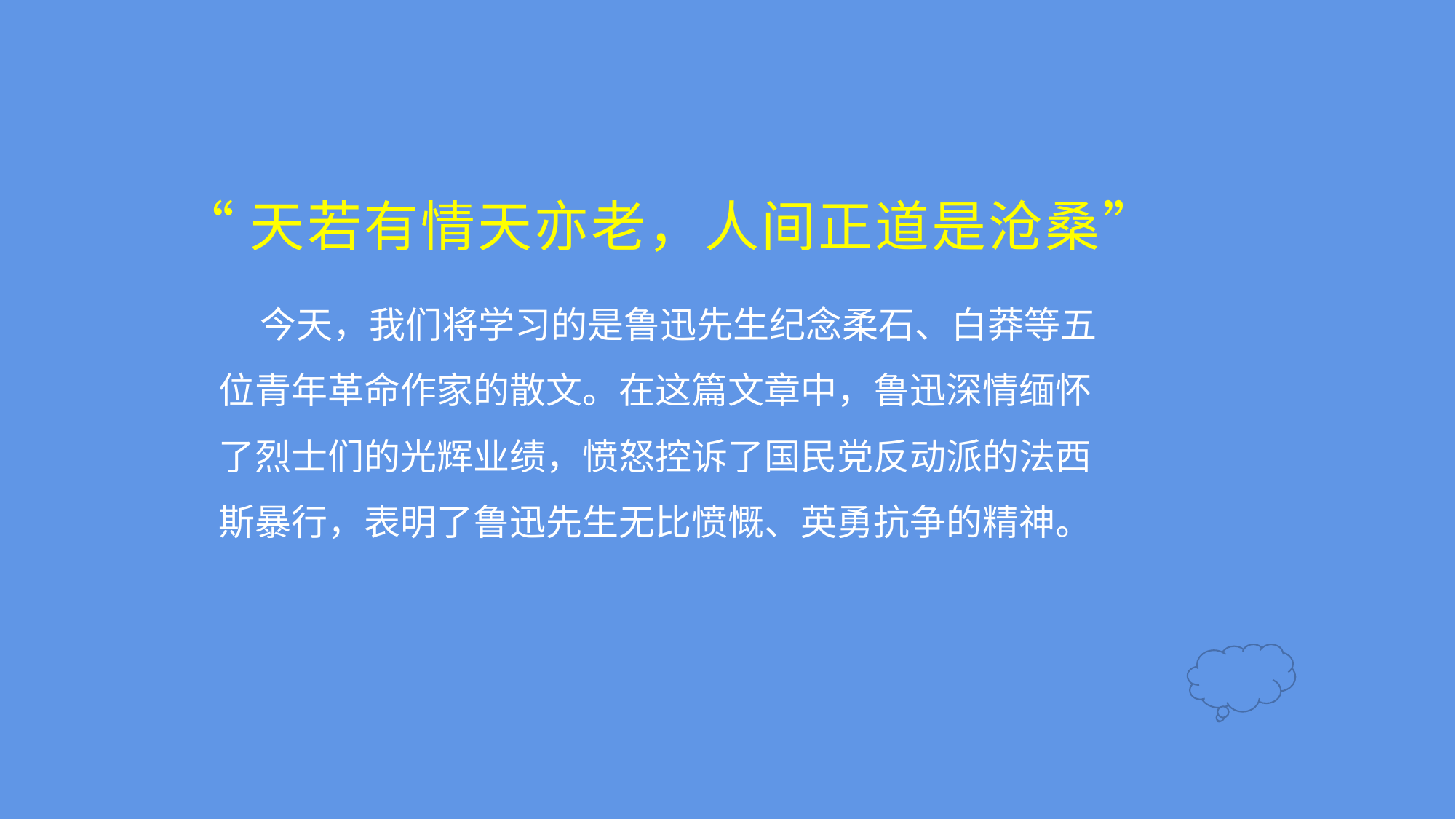

“天若有情天亦老，人间正道是沧桑”
    今天，我们将学习的是鲁迅先生纪念柔石、白莽等五位青年革命作家的散文。在这篇文章中，鲁迅深情缅怀了烈士们的光辉业绩，愤怒控诉了国民党反动派的法西斯暴行，表明了鲁迅先生无比愤慨、英勇抗争的精神。